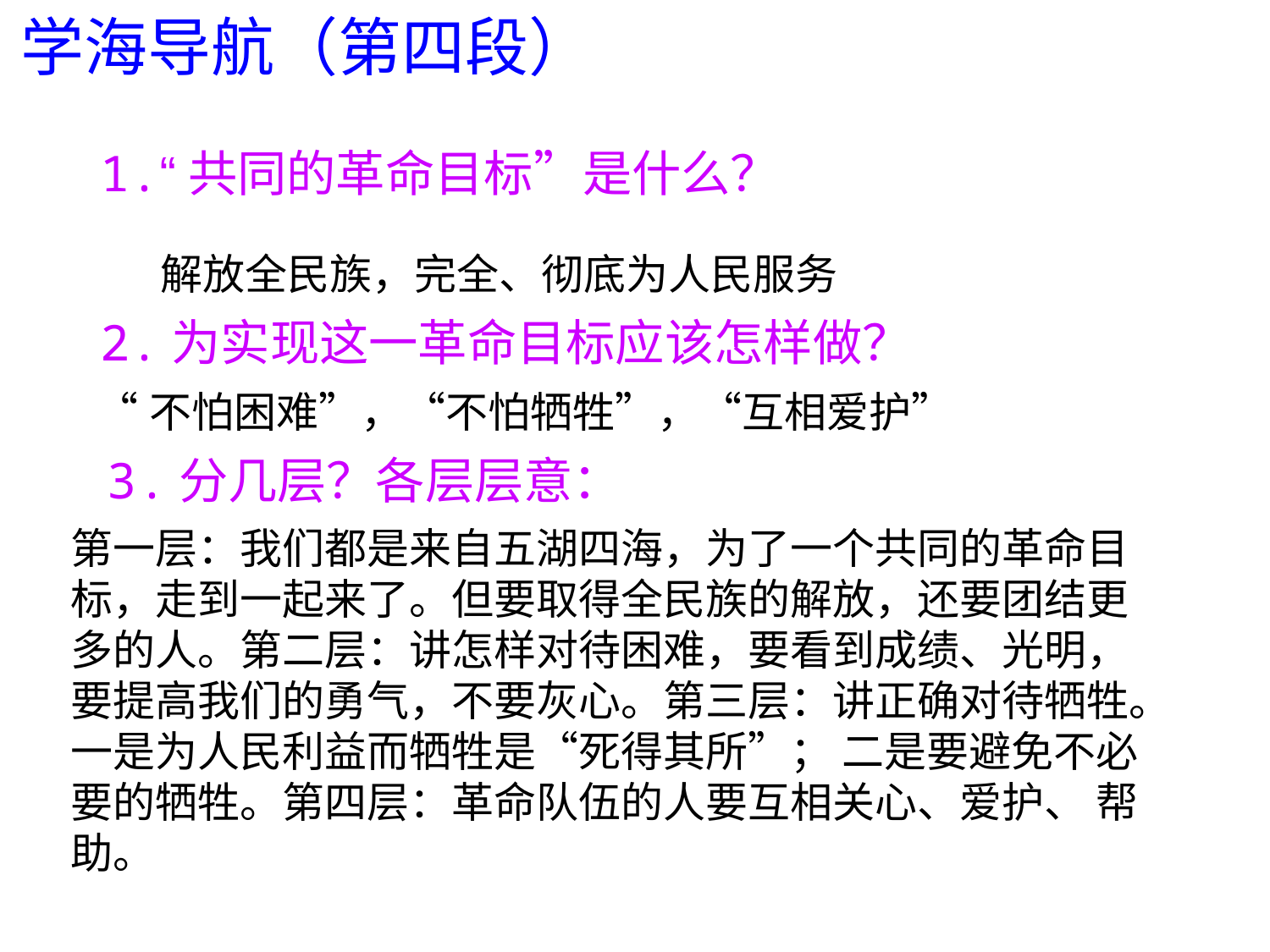

学海导航（第四段）
1.“共同的革命目标”是什么？
解放全民族，完全、彻底为人民服务
2.为实现这一革命目标应该怎样做？
“不怕困难”，“不怕牺牲”，“互相爱护”
3.分几层？各层层意：
第一层：我们都是来自五湖四海，为了一个共同的革命目标，走到一起来了。但要取得全民族的解放，还要团结更多的人。第二层：讲怎样对待困难，要看到成绩、光明，要提高我们的勇气，不要灰心。第三层：讲正确对待牺牲。一是为人民利益而牺牲是“死得其所”； 二是要避免不必要的牺牲。第四层：革命队伍的人要互相关心、爱护、 帮助。